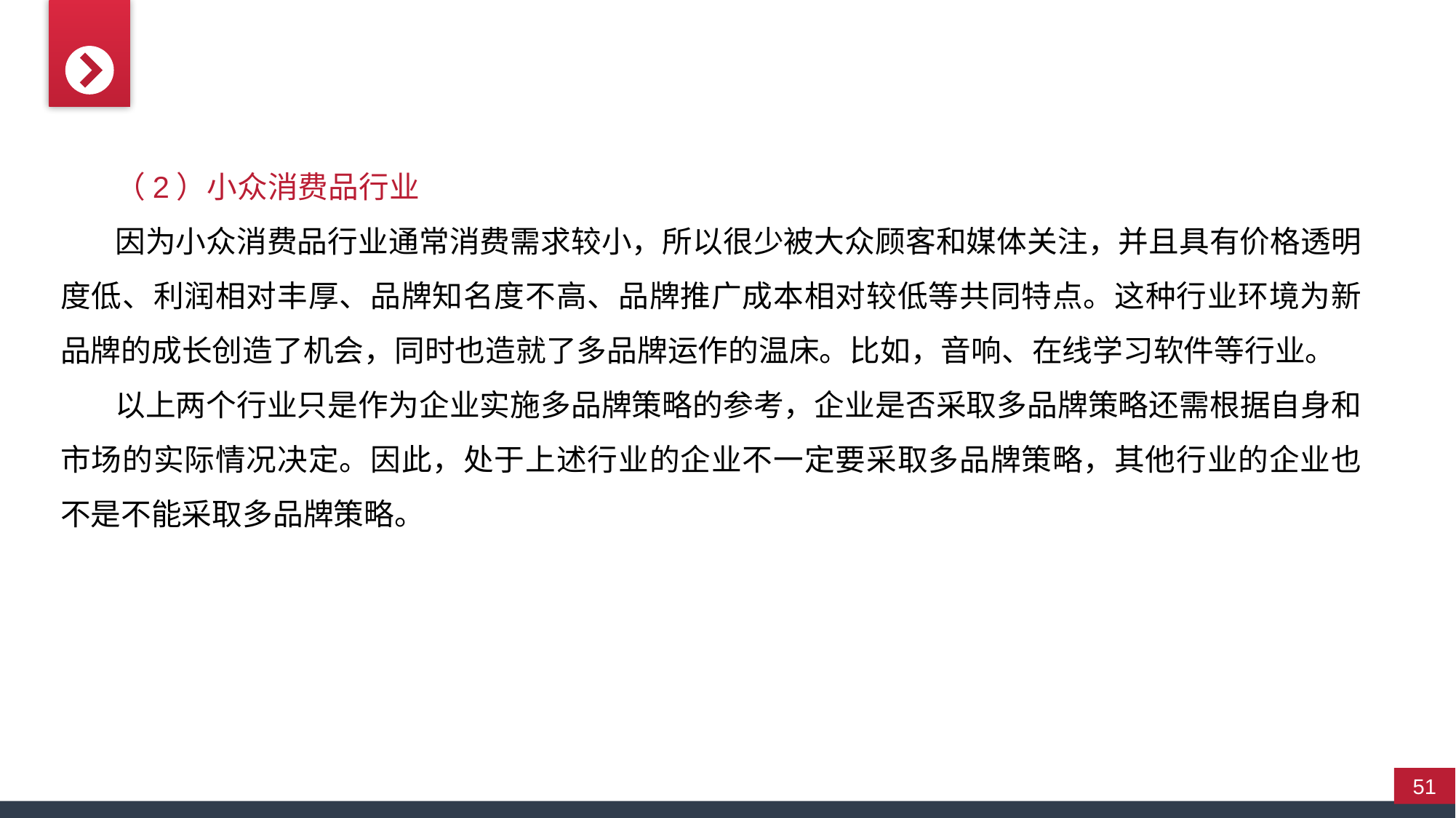

（2）小众消费品行业
因为小众消费品行业通常消费需求较小，所以很少被大众顾客和媒体关注，并且具有价格透明度低、利润相对丰厚、品牌知名度不高、品牌推广成本相对较低等共同特点。这种行业环境为新品牌的成长创造了机会，同时也造就了多品牌运作的温床。比如，音响、在线学习软件等行业。
以上两个行业只是作为企业实施多品牌策略的参考，企业是否采取多品牌策略还需根据自身和市场的实际情况决定。因此，处于上述行业的企业不一定要采取多品牌策略，其他行业的企业也不是不能采取多品牌策略。